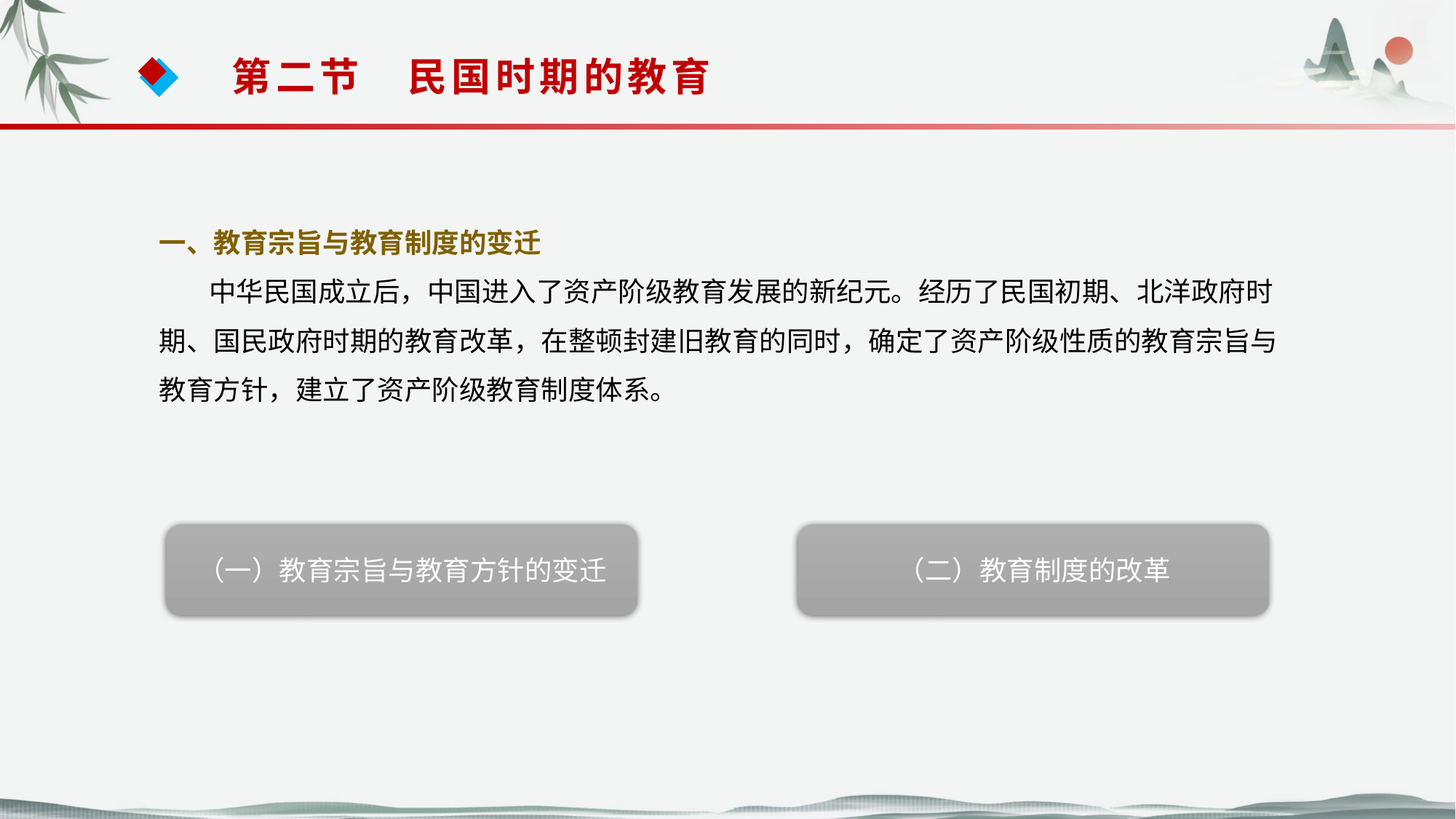

第二节　民国时期的教育

一、教育宗旨与教育制度的变迁
       中华民国成立后，中国进入了资产阶级教育发展的新纪元。经历了民国初期、北洋政府时期、国民政府时期的教育改革，在整顿封建旧教育的同时，确定了资产阶级性质的教育宗旨与教育方针，建立了资产阶级教育制度体系。
（一）教育宗旨与教育方针的变迁
（二）教育制度的改革